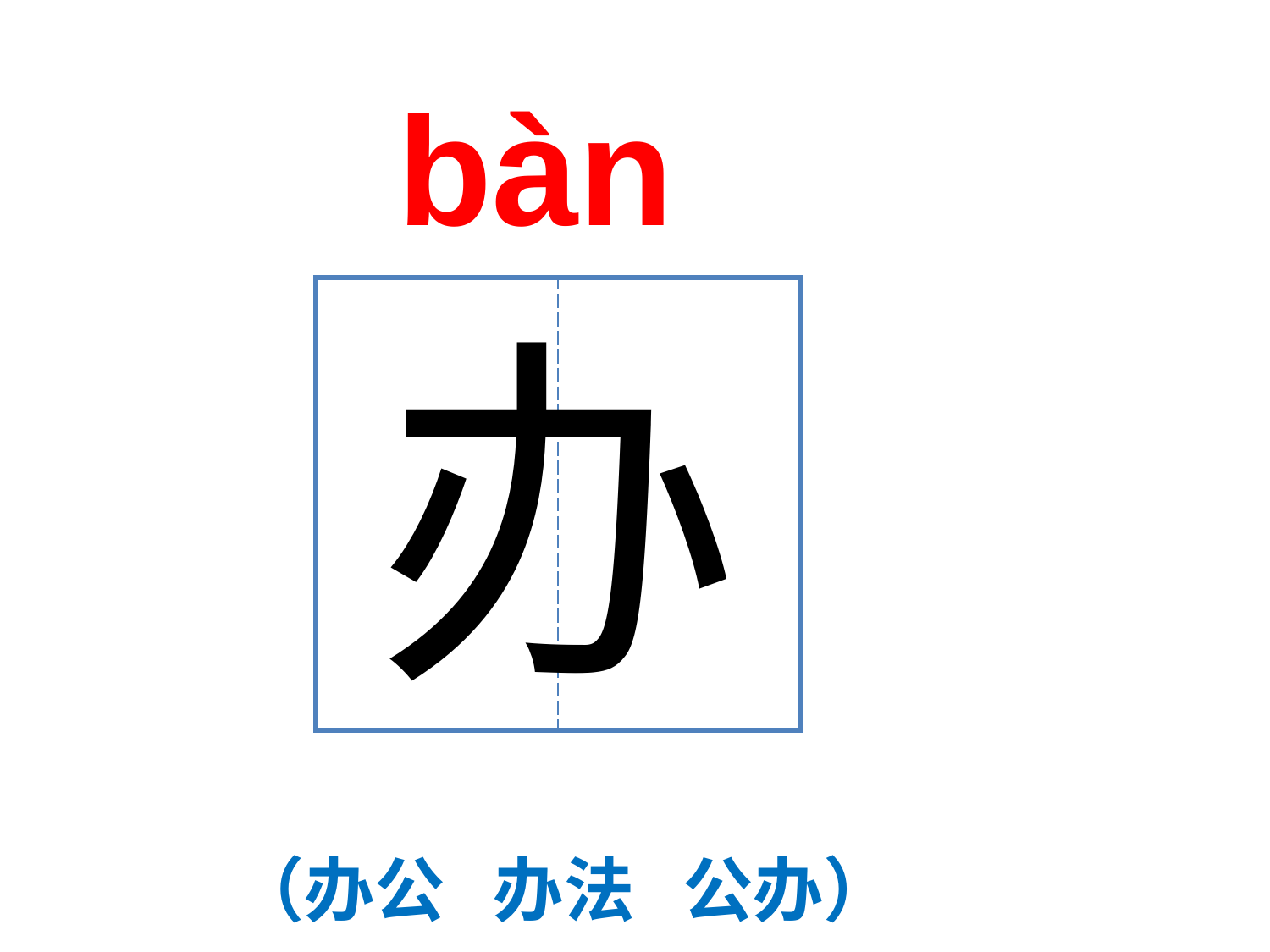

bàn
|  |  |
| --- | --- |
|  |  |
办
（办公   办法   公办）